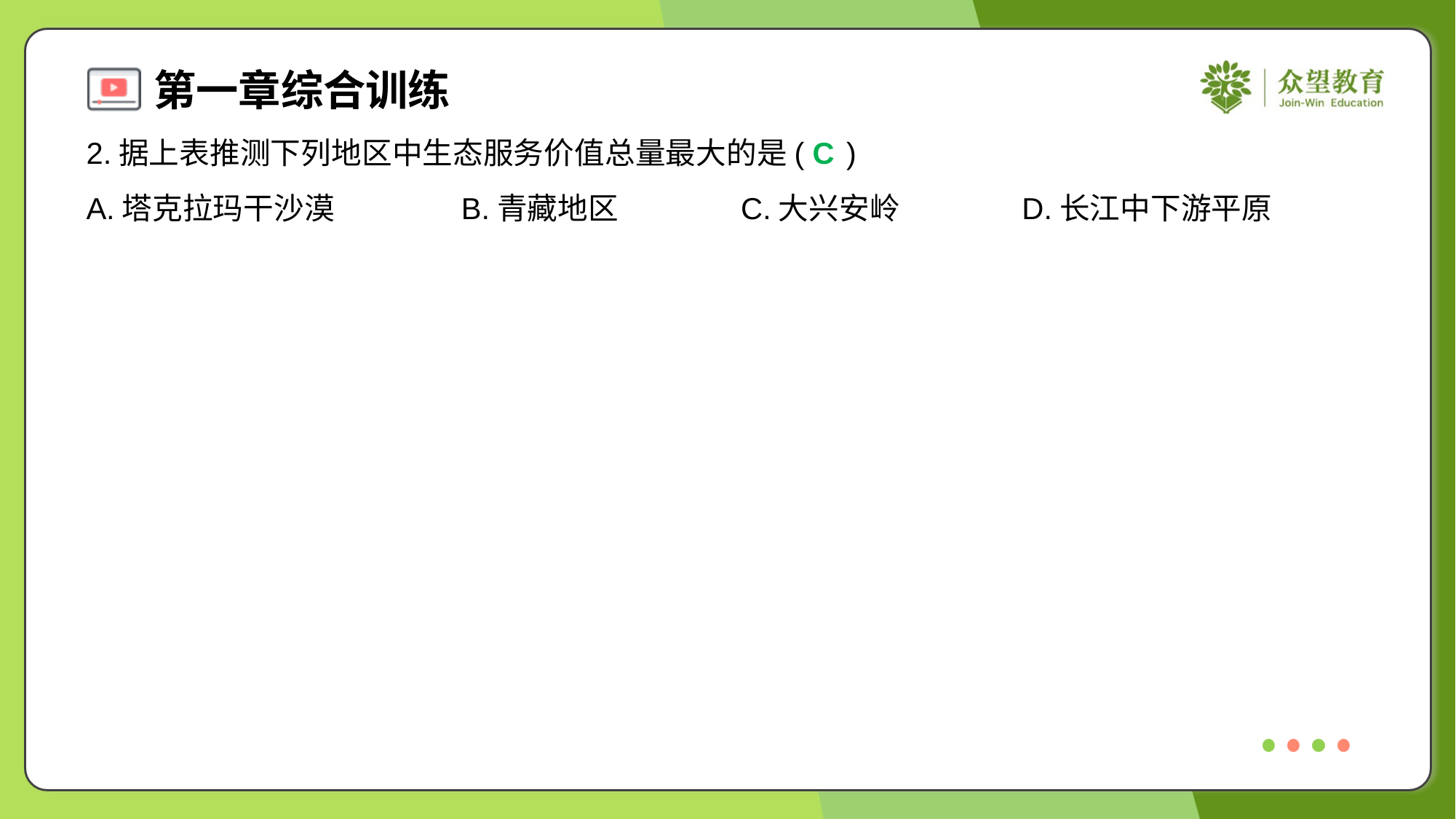

2.据上表推测下列地区中生态服务价值总量最大的是(     )
C
A.塔克拉玛干沙漠	B.青藏地区	C.大兴安岭	D.长江中下游平原